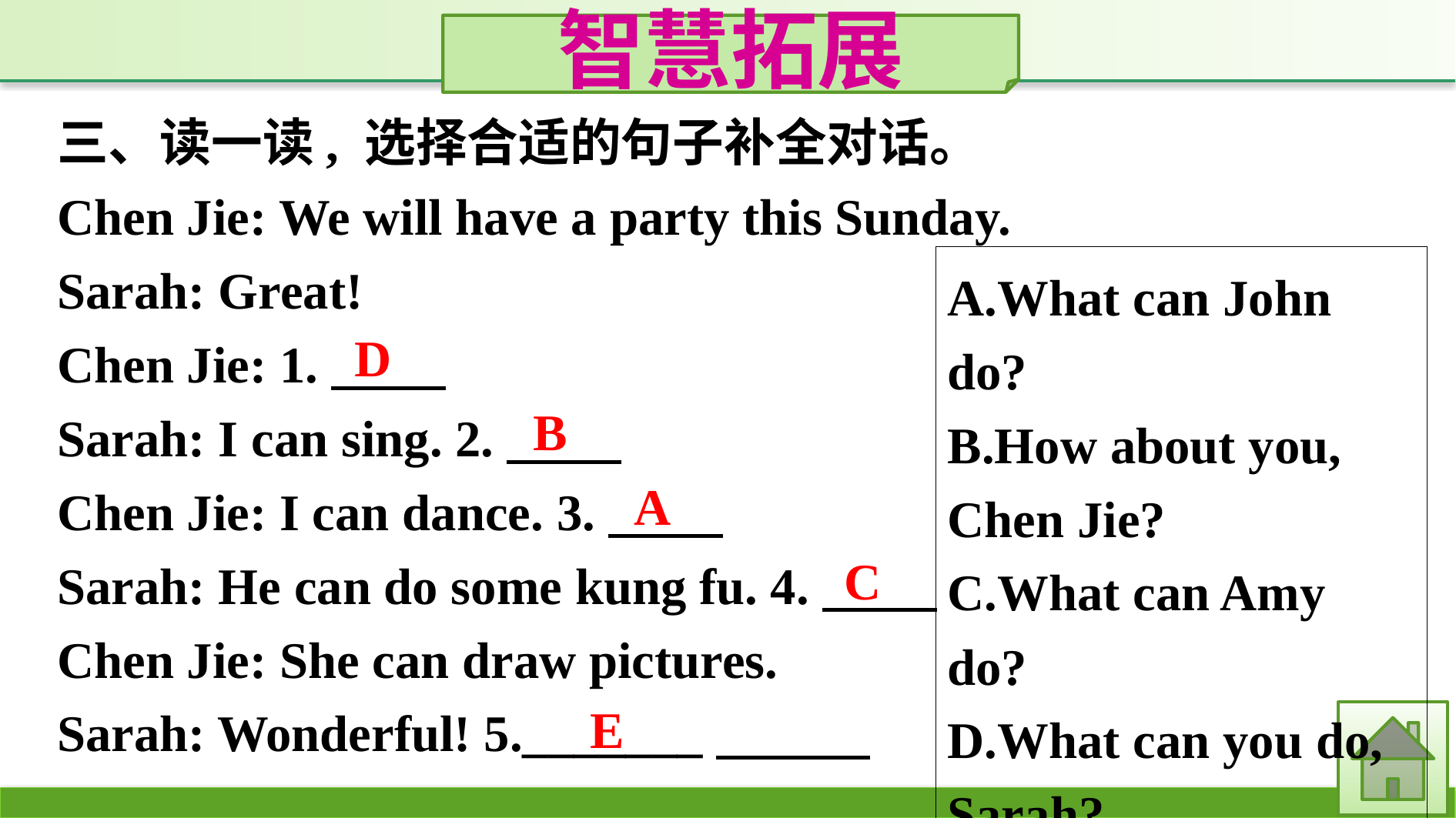

智慧拓展
三、读一读, 选择合适的句子补全对话。
Chen Jie: We will have a party this Sunday.
Sarah: Great!
Chen Jie: 1.　　 
Sarah: I can sing. 2.　　 
Chen Jie: I can dance. 3.　　 
Sarah: He can do some kung fu. 4.　　 
Chen Jie: She can draw pictures.
Sarah: Wonderful! 5._______
A.What can John do?
B.How about you, Chen Jie?
C.What can Amy do?
D.What can you do, Sarah?
E.We’re all helpful.
D
B
A
C
E